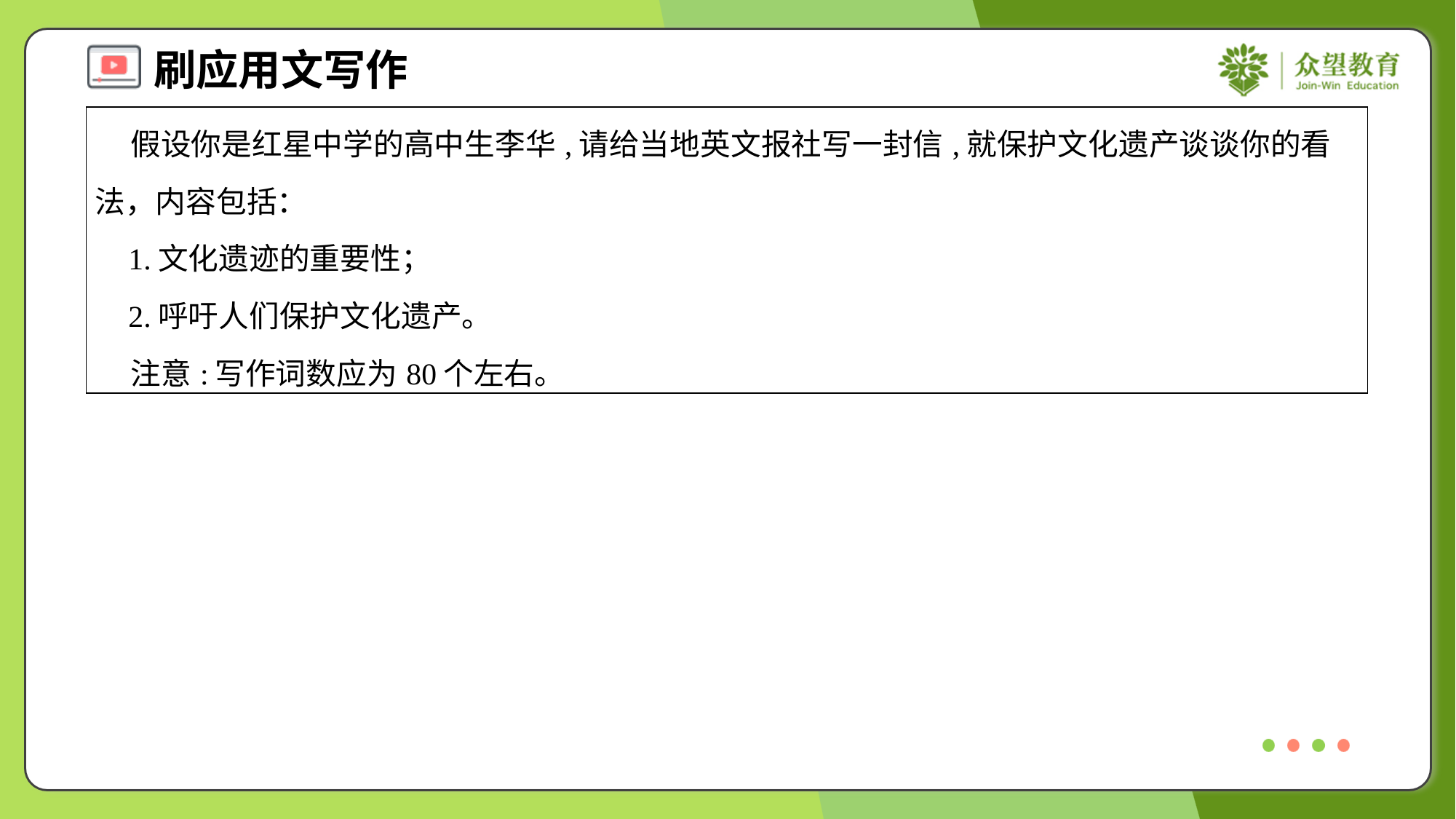

| 假设你是红星中学的高中生李华,请给当地英文报社写一封信,就保护文化遗产谈谈你的看法，内容包括： 1.文化遗迹的重要性； 2.呼吁人们保护文化遗产。 注意:写作词数应为80个左右。 |
| --- |